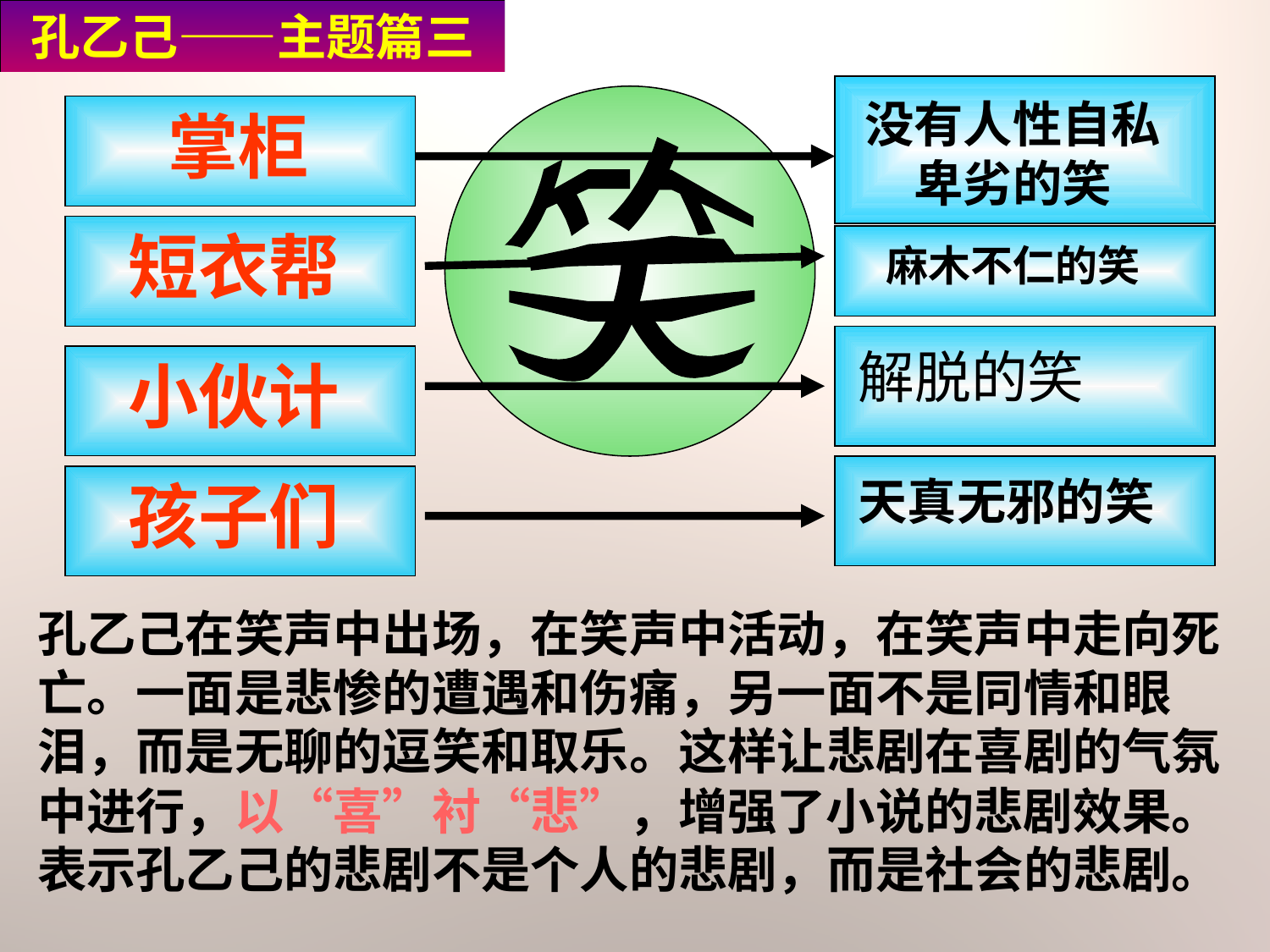

孔乙己——主题篇三

没有人性自私卑劣的笑

笑

掌柜

短衣帮

麻木不仁的笑

解脱的笑

小伙计

天真无邪的笑

孩子们

孔乙己在笑声中出场，在笑声中活动，在笑声中走向死亡。一面是悲惨的遭遇和伤痛，另一面不是同情和眼泪，而是无聊的逗笑和取乐。这样让悲剧在喜剧的气氛中进行，以“喜”衬“悲”，增强了小说的悲剧效果。表示孔乙己的悲剧不是个人的悲剧，而是社会的悲剧。